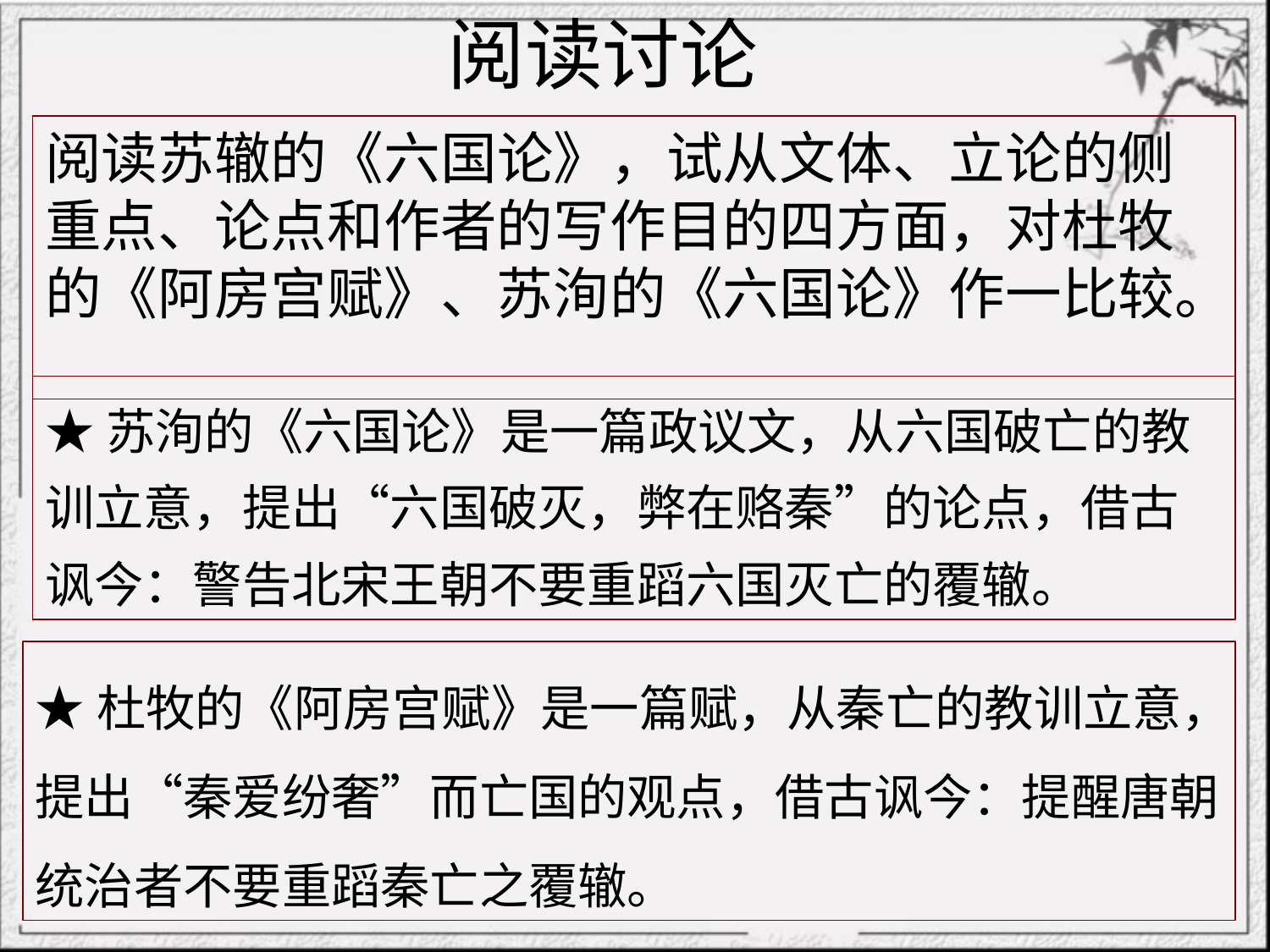

阅读讨论
阅读苏辙的《六国论》，试从文体、立论的侧重点、论点和作者的写作目的四方面，对杜牧的《阿房宫赋》、苏洵的《六国论》作一比较。
★苏洵的《六国论》是一篇政议文，从六国破亡的教训立意，提出“六国破灭，弊在赂秦”的论点，借古讽今：警告北宋王朝不要重蹈六国灭亡的覆辙。
★杜牧的《阿房宫赋》是一篇赋，从秦亡的教训立意，提出“秦爱纷奢”而亡国的观点，借古讽今：提醒唐朝统治者不要重蹈秦亡之覆辙。